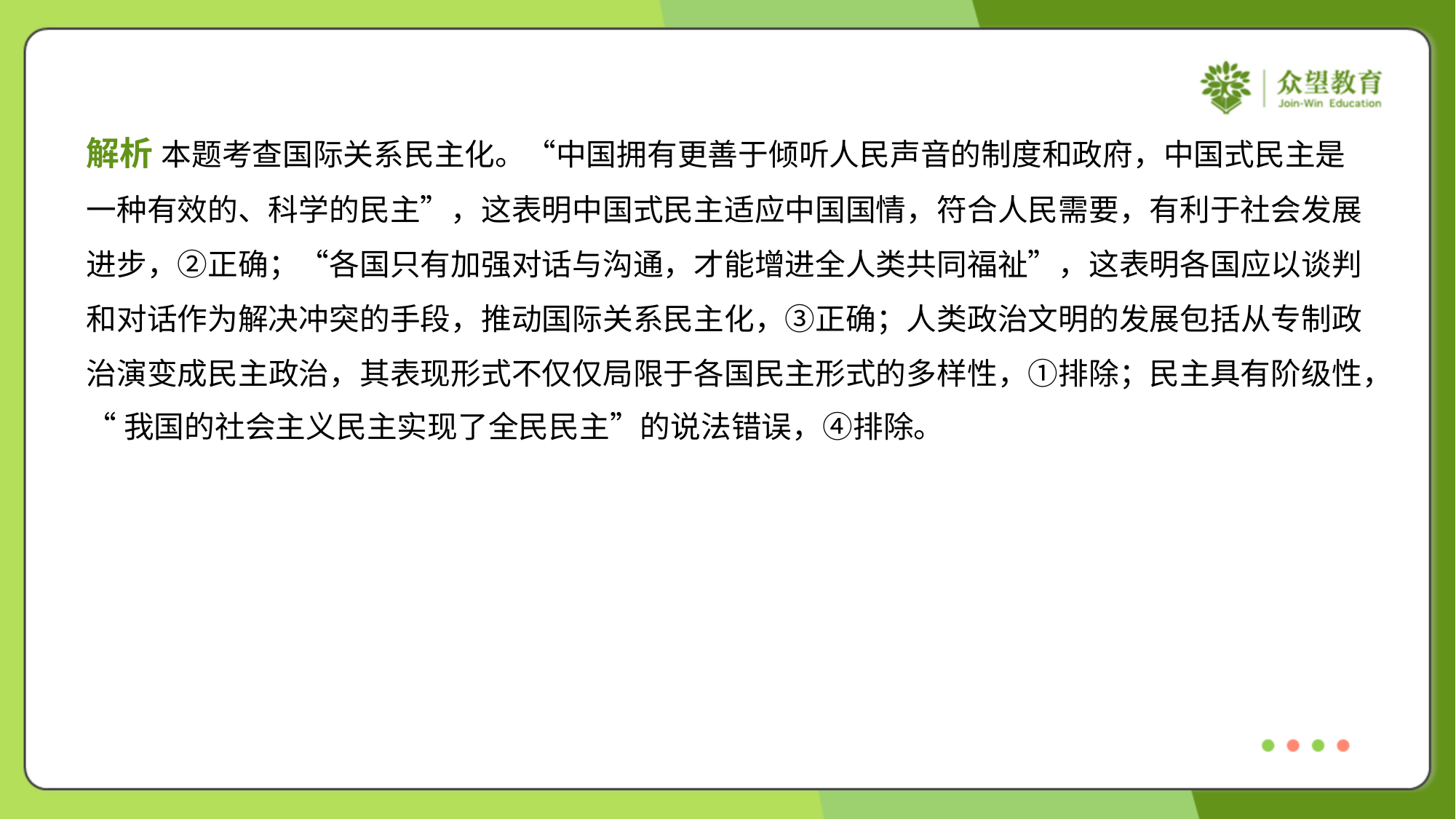

解析 本题考查国际关系民主化。“中国拥有更善于倾听人民声音的制度和政府，中国式民主是
一种有效的、科学的民主”，这表明中国式民主适应中国国情，符合人民需要，有利于社会发展
进步，②正确；“各国只有加强对话与沟通，才能增进全人类共同福祉”，这表明各国应以谈判
和对话作为解决冲突的手段，推动国际关系民主化，③正确；人类政治文明的发展包括从专制政
治演变成民主政治，其表现形式不仅仅局限于各国民主形式的多样性，①排除；民主具有阶级性，
“我国的社会主义民主实现了全民民主”的说法错误，④排除。